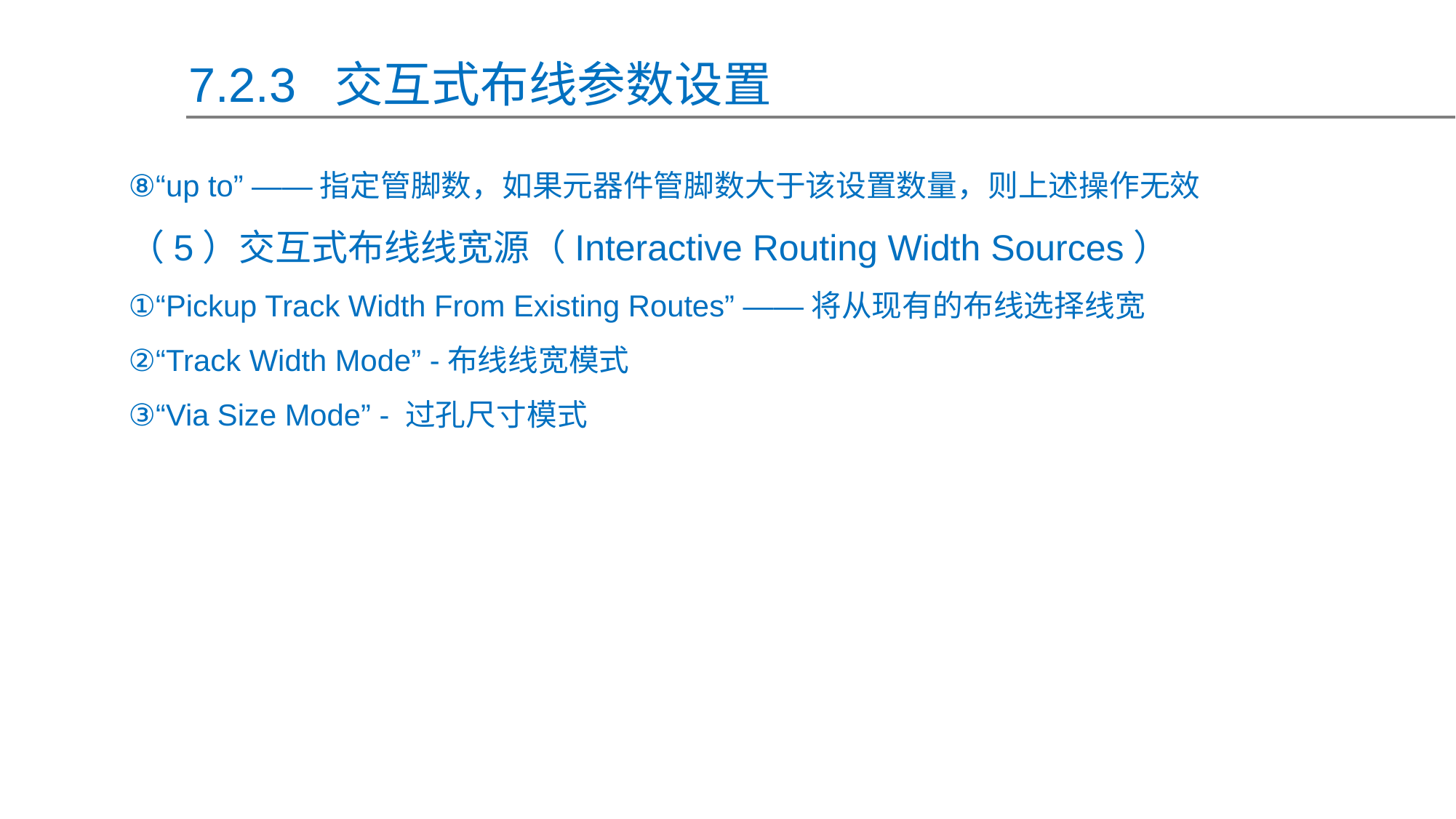

7.2.3  交互式布线参数设置
⑧“up to” ——指定管脚数，如果元器件管脚数大于该设置数量，则上述操作无效
（5）交互式布线线宽源（Interactive Routing Width Sources）
①“Pickup Track Width From Existing Routes” ——将从现有的布线选择线宽
②“Track Width Mode” -布线线宽模式
③“Via Size Mode” - 过孔尺寸模式